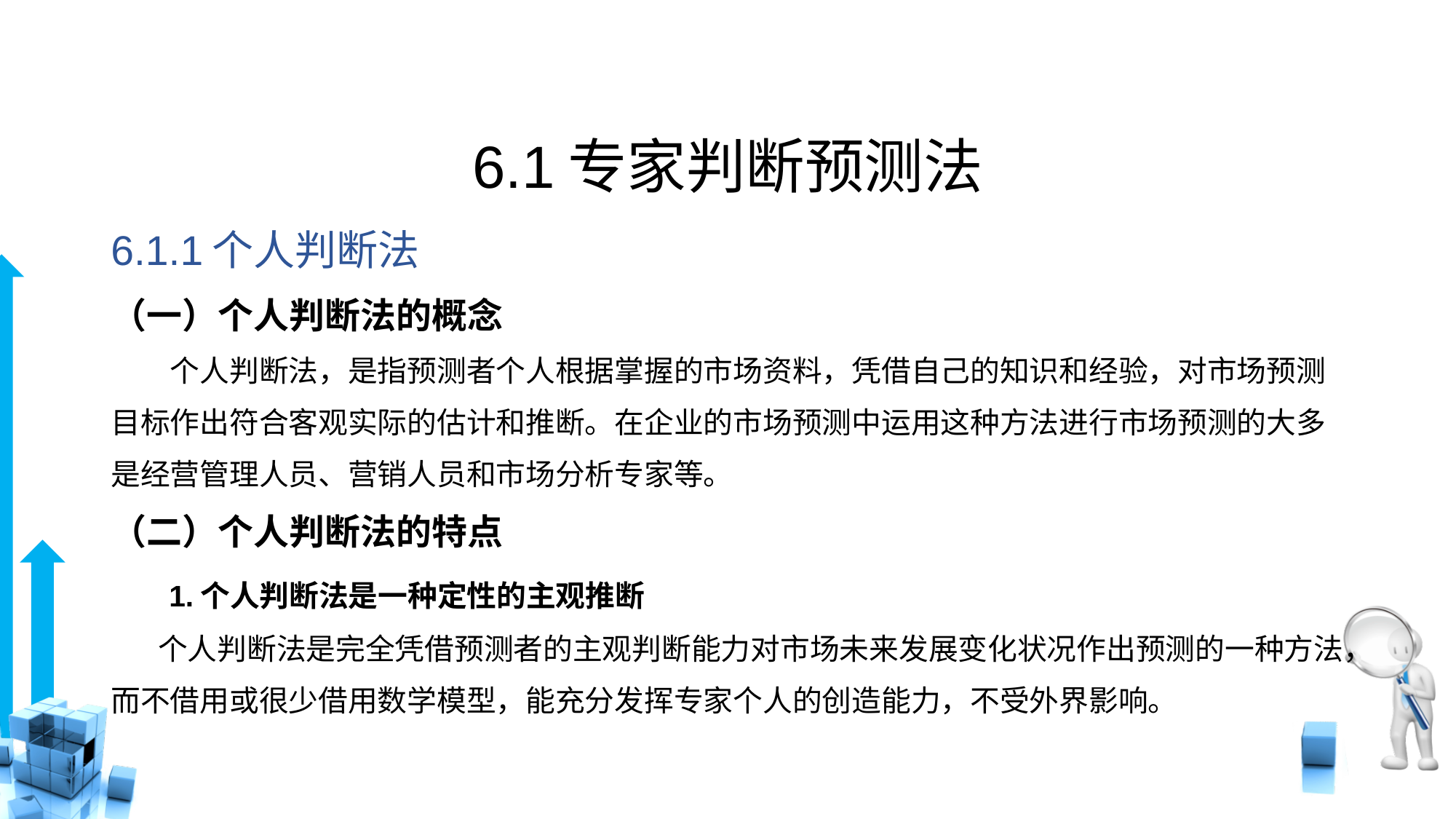

# 6.1专家判断预测法
6.1.1个人判断法
（一）个人判断法的概念
　　个人判断法，是指预测者个人根据掌握的市场资料，凭借自己的知识和经验，对市场预测目标作出符合客观实际的估计和推断。在企业的市场预测中运用这种方法进行市场预测的大多是经营管理人员、营销人员和市场分析专家等。
（二）个人判断法的特点
      1.个人判断法是一种定性的主观推断
       个人判断法是完全凭借预测者的主观判断能力对市场未来发展变化状况作出预测的一种方法，而不借用或很少借用数学模型，能充分发挥专家个人的创造能力，不受外界影响。